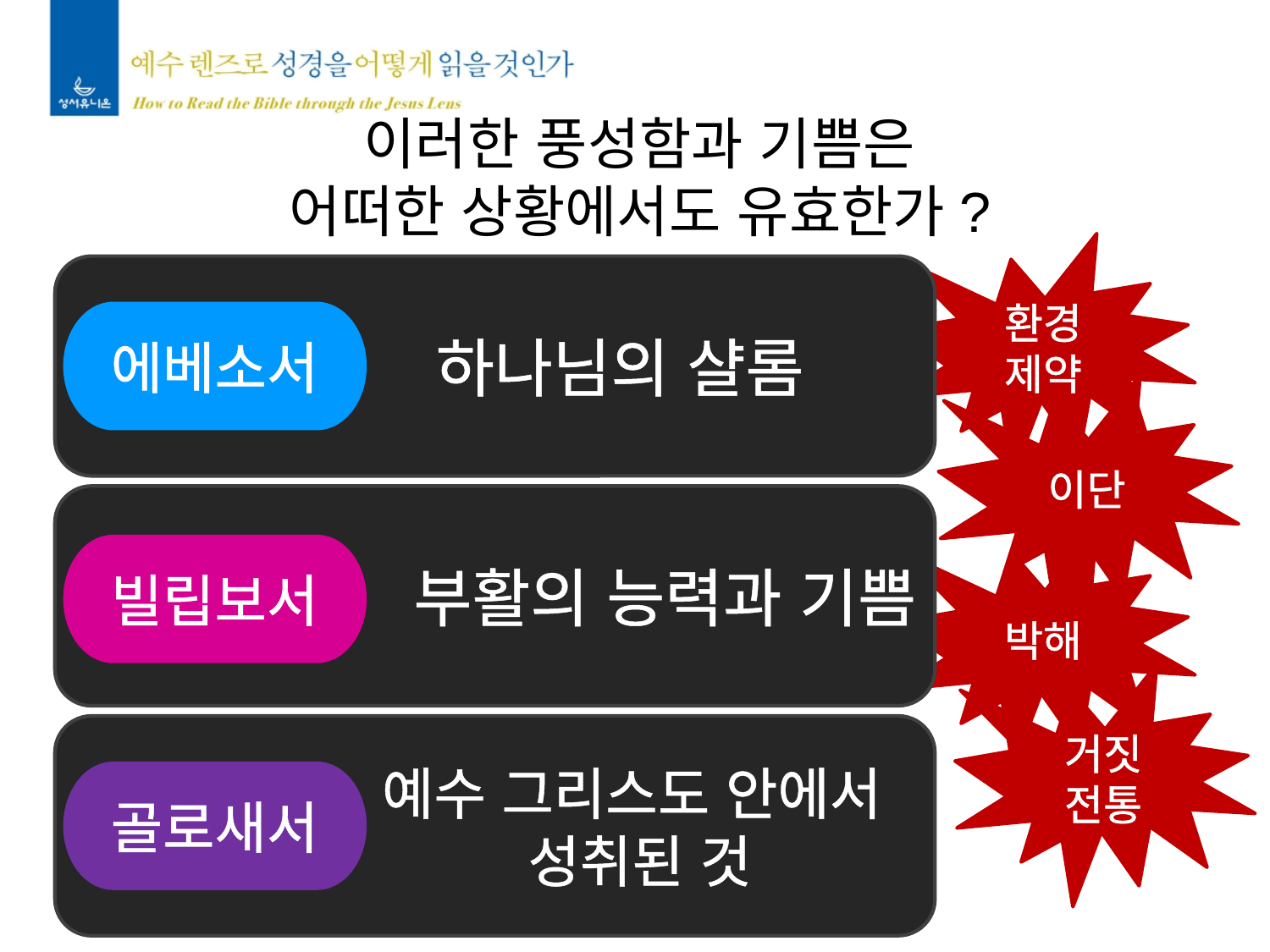

이러한 풍성함과 기쁨은
어떠한 상황에서도 유효한가?
환경
제약

하나님의 샬롬
에베소서
이단

부활의 능력과 기쁨
박해
빌립보서
거짓
전통

예수 그리스도 안에서
성취된 것
골로새서